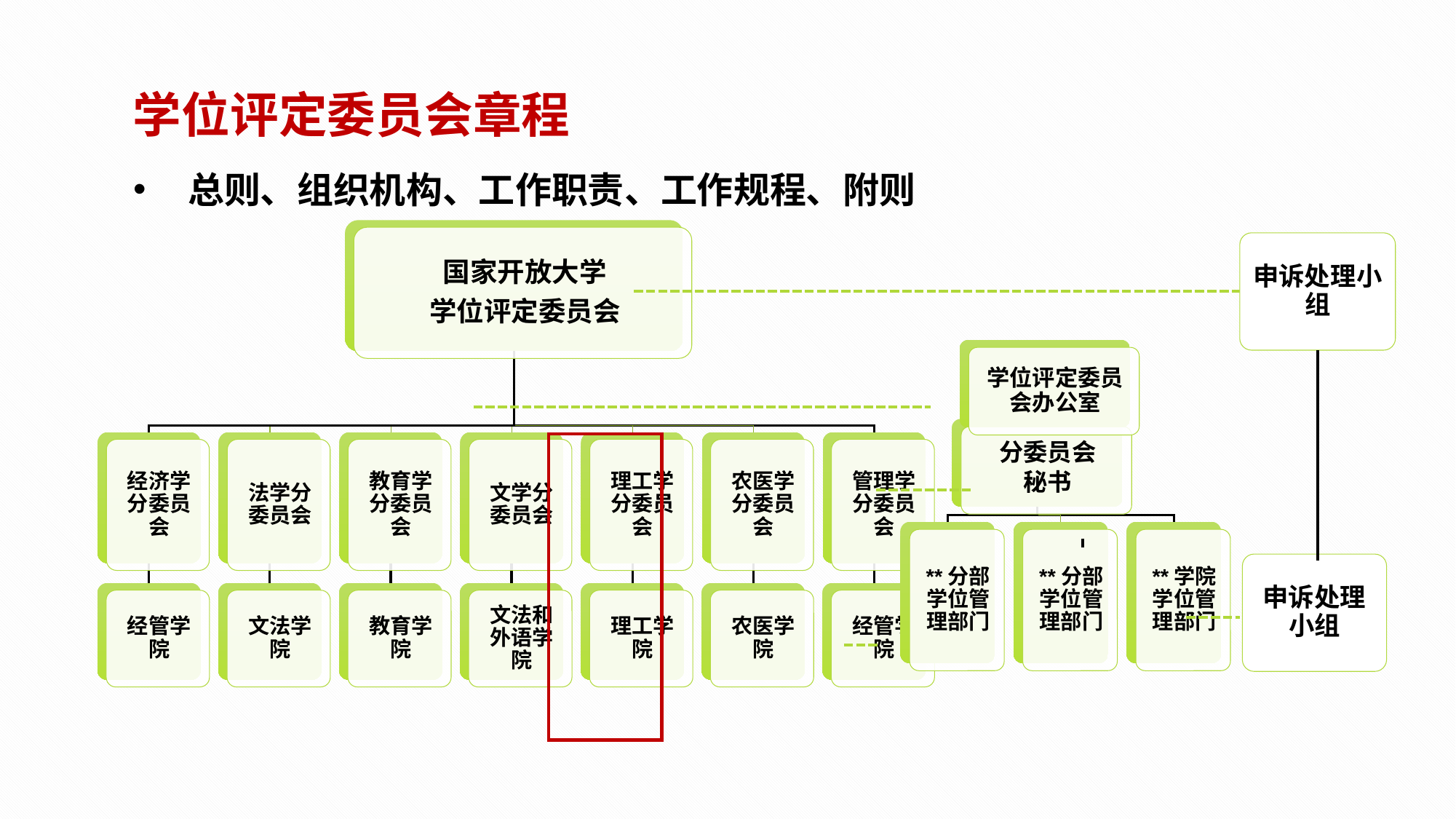

学位评定委员会章程

总则、组织机构、工作职责、工作规程、附则

国家开放大学
学位评定委员会
经济学分委员会
经管学院
法学分委员会
文法学院
教育学分委员会
教育学院
文学分委员会
文法和外语学院
理工学分委员会
理工学院
农医学分委员会
农医学院
管理学分委员会
经管学院
分委员会
秘书
**分部学位管理部门
**分部学位管理部门
**学院学位管理部门
学位评定委员会办公室

申诉处理小组

申诉处理小组